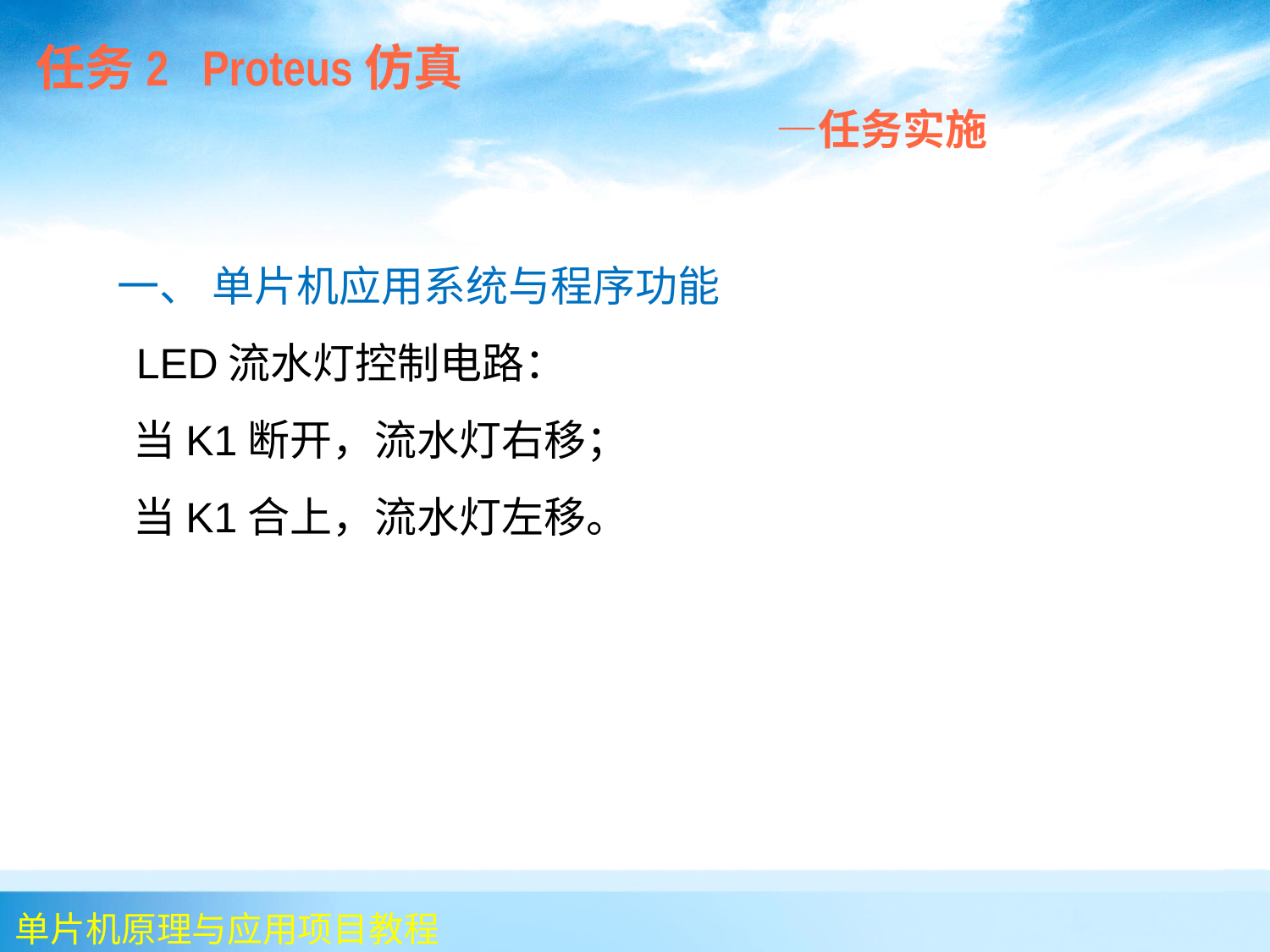

任务2   Proteus仿真
                                                                  —任务实施
     一、 单片机应用系统与程序功能
       LED流水灯控制电路：
      当K1断开，流水灯右移；
      当K1合上，流水灯左移。